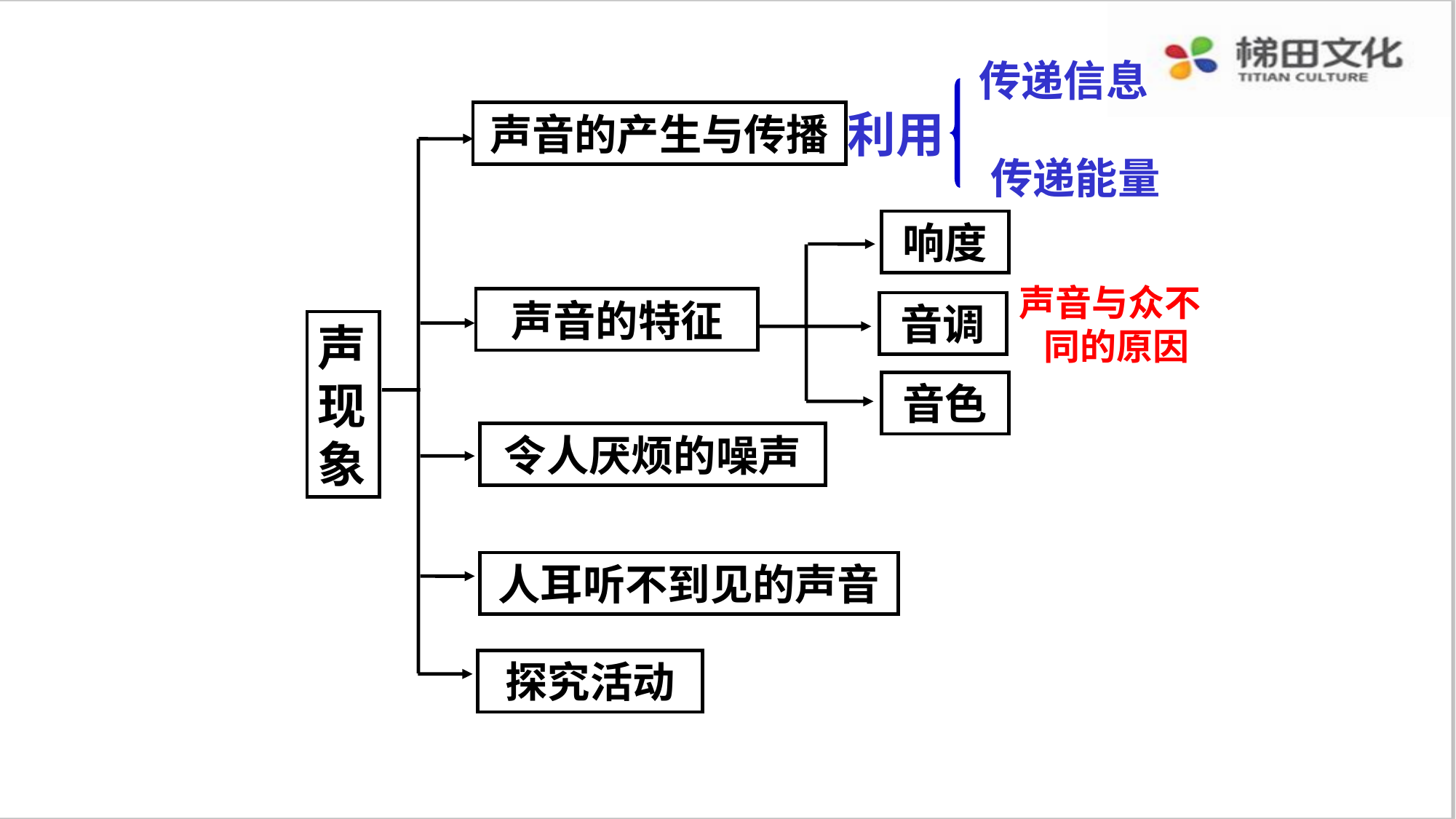

传递信息

利用
声音的产生与传播

传递能量
响度

声音与众不
  同的原因
声音的特征

音调

声现象
音色

令人厌烦的噪声

人耳听不到见的声音

探究活动